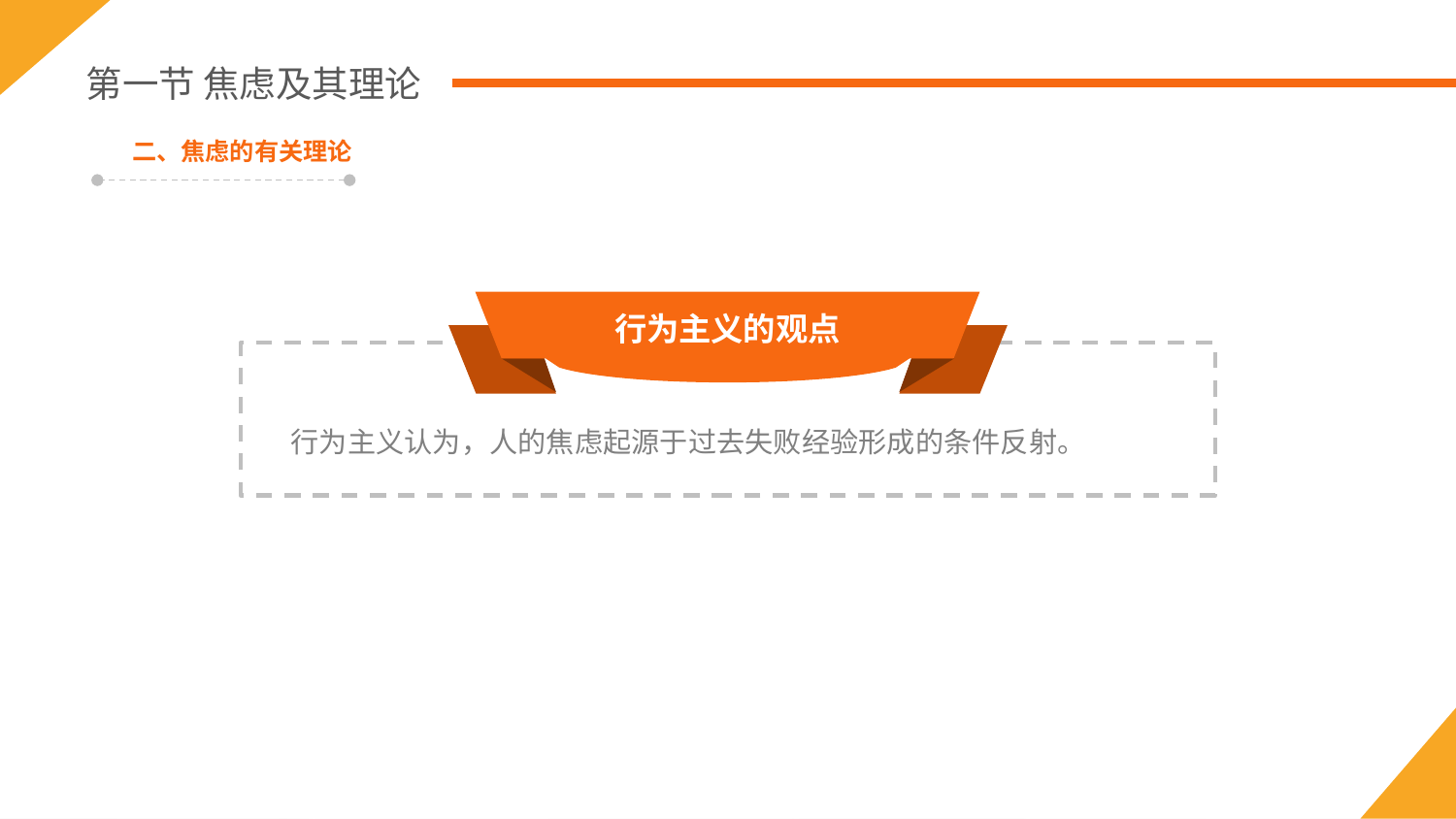

第一节 焦虑及其理论
二、焦虑的有关理论

行为主义的观点

行为主义认为，人的焦虑起源于过去失败经验形成的条件反射。